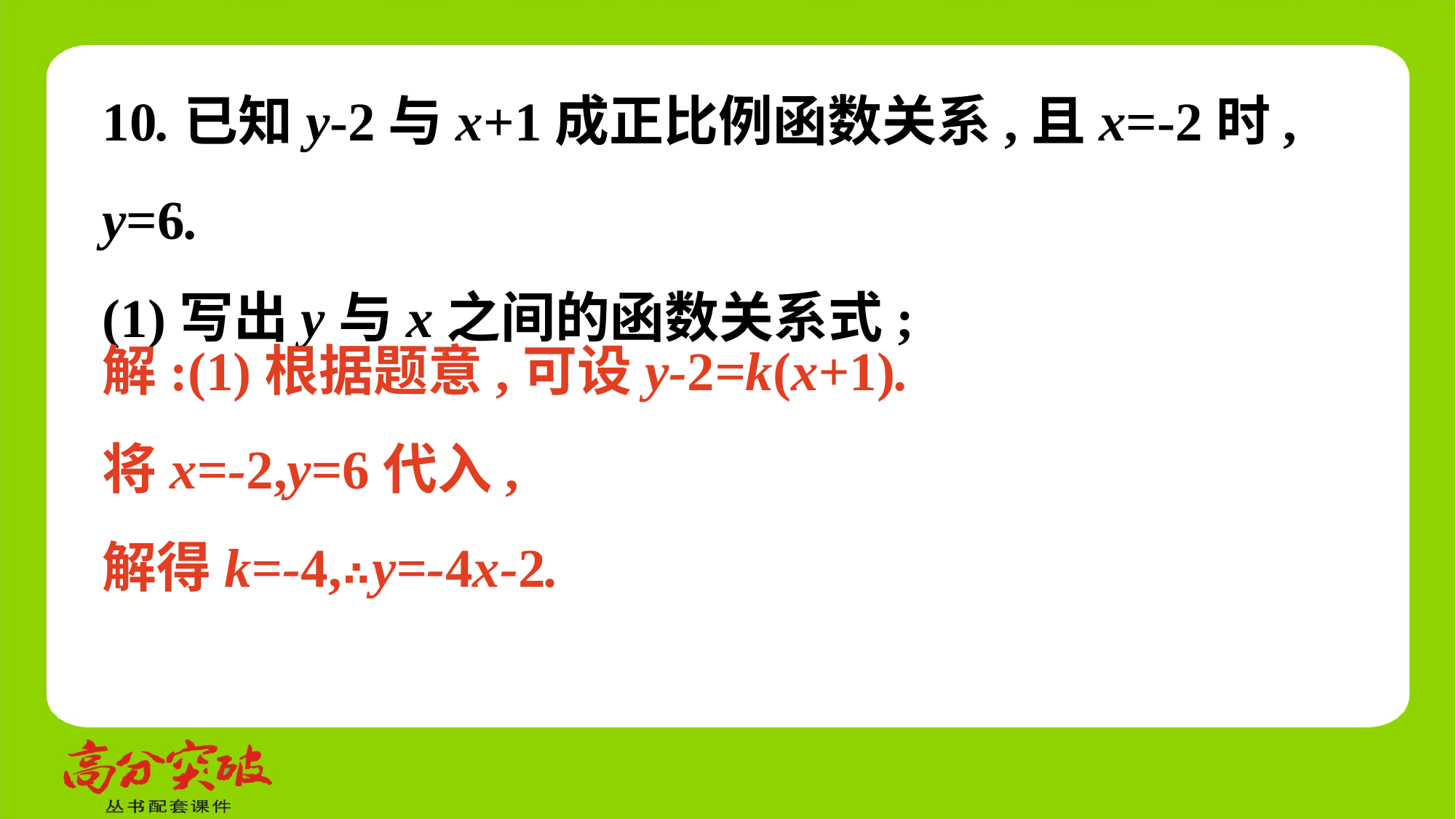

10.已知y-2与x+1成正比例函数关系,且x=-2时,y=6.
(1)写出y与x之间的函数关系式;
解:(1)根据题意,可设y-2=k(x+1).
将x=-2,y=6代入,
解得k=-4,∴y=-4x-2.